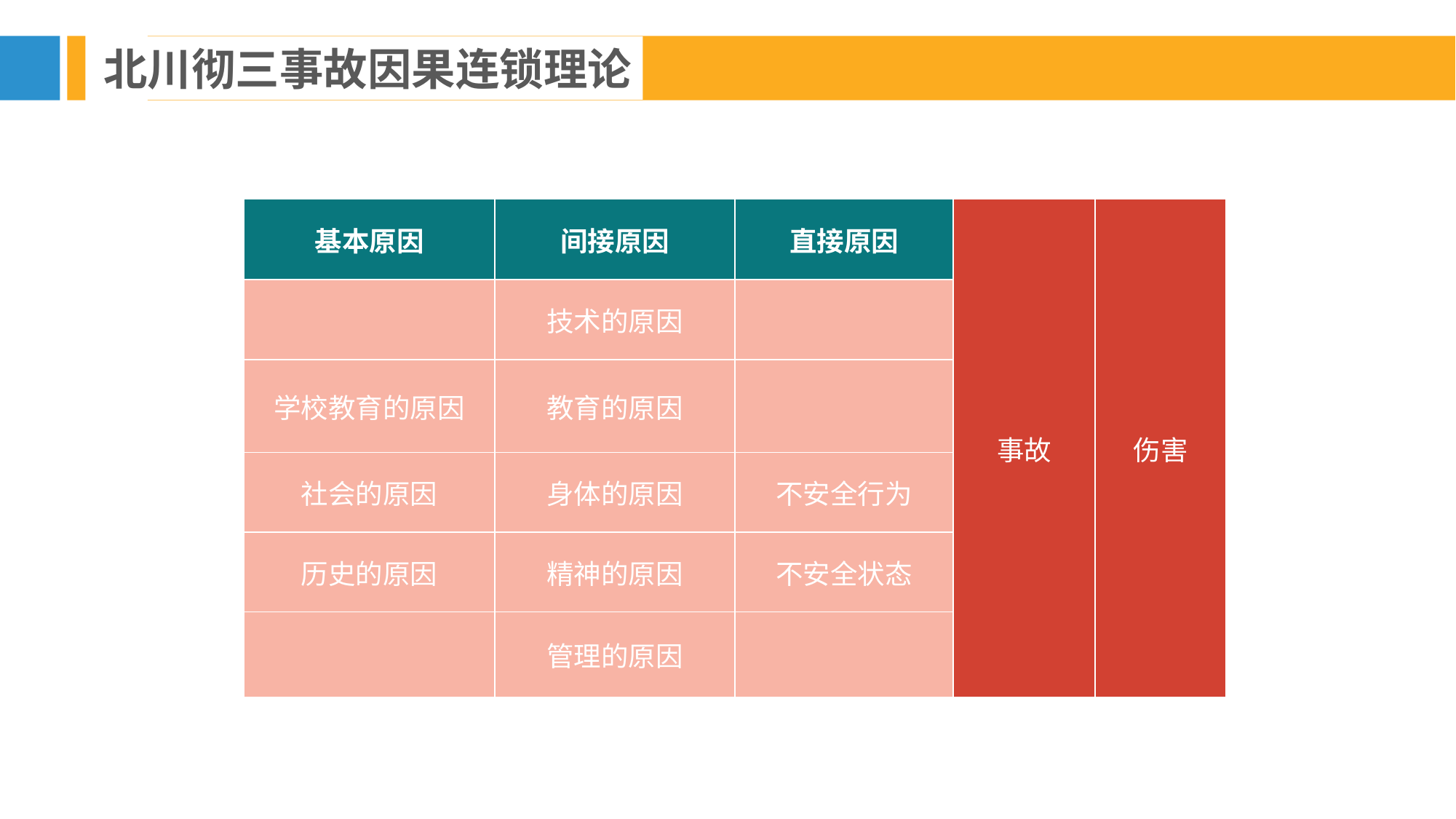

北川彻三事故因果连锁理论
| 基本原因 | 间接原因 | 直接原因 | 事故 | 伤害 |
| --- | --- | --- | --- | --- |
|  | 技术的原因 |  |  |  |
| 学校教育的原因 | 教育的原因 |  |  |  |
| 社会的原因 | 身体的原因 | 不安全行为 |  |  |
| 历史的原因 | 精神的原因 | 不安全状态 |  |  |
|  | 管理的原因 |  |  |  |